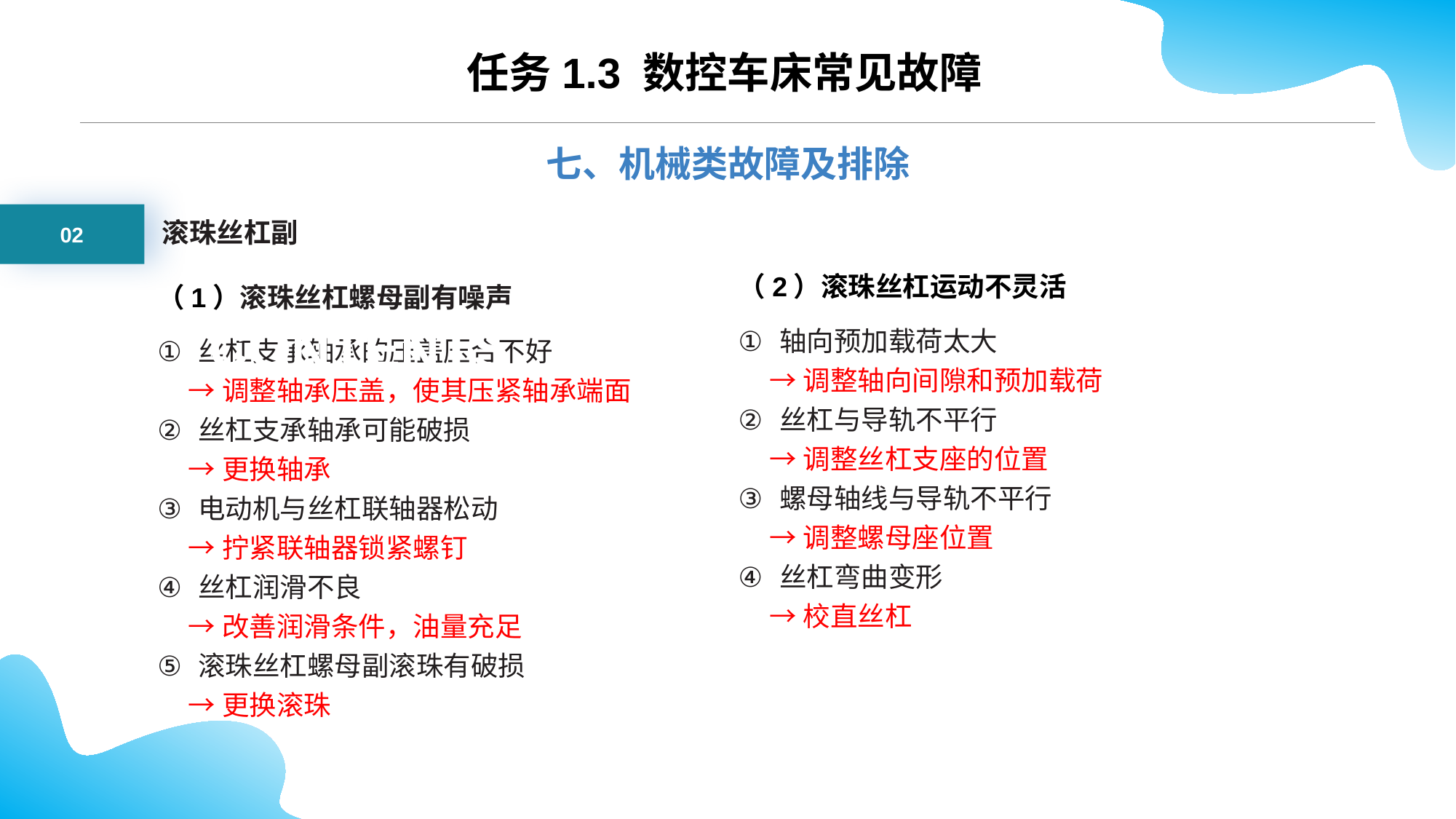

CONTENTS
任务1.3 数控车床常见故障
七、机械类故障及排除
02
滚珠丝杠副

（1）滚珠丝杠螺母副有噪声
丝杠支承轴承的压盖压合不好
     →调整轴承压盖，使其压紧轴承端面
丝杠支承轴承可能破损
     →更换轴承
电动机与丝杠联轴器松动
     →拧紧联轴器锁紧螺钉
丝杠润滑不良
     →改善润滑条件，油量充足
滚珠丝杠螺母副滚珠有破损
     →更换滚珠

（2）滚珠丝杠运动不灵活
轴向预加载荷太大
     →调整轴向间隙和预加载荷
丝杠与导轨不平行
     →调整丝杠支座的位置
螺母轴线与导轨不平行
     →调整螺母座位置
丝杠弯曲变形
     →校直丝杠